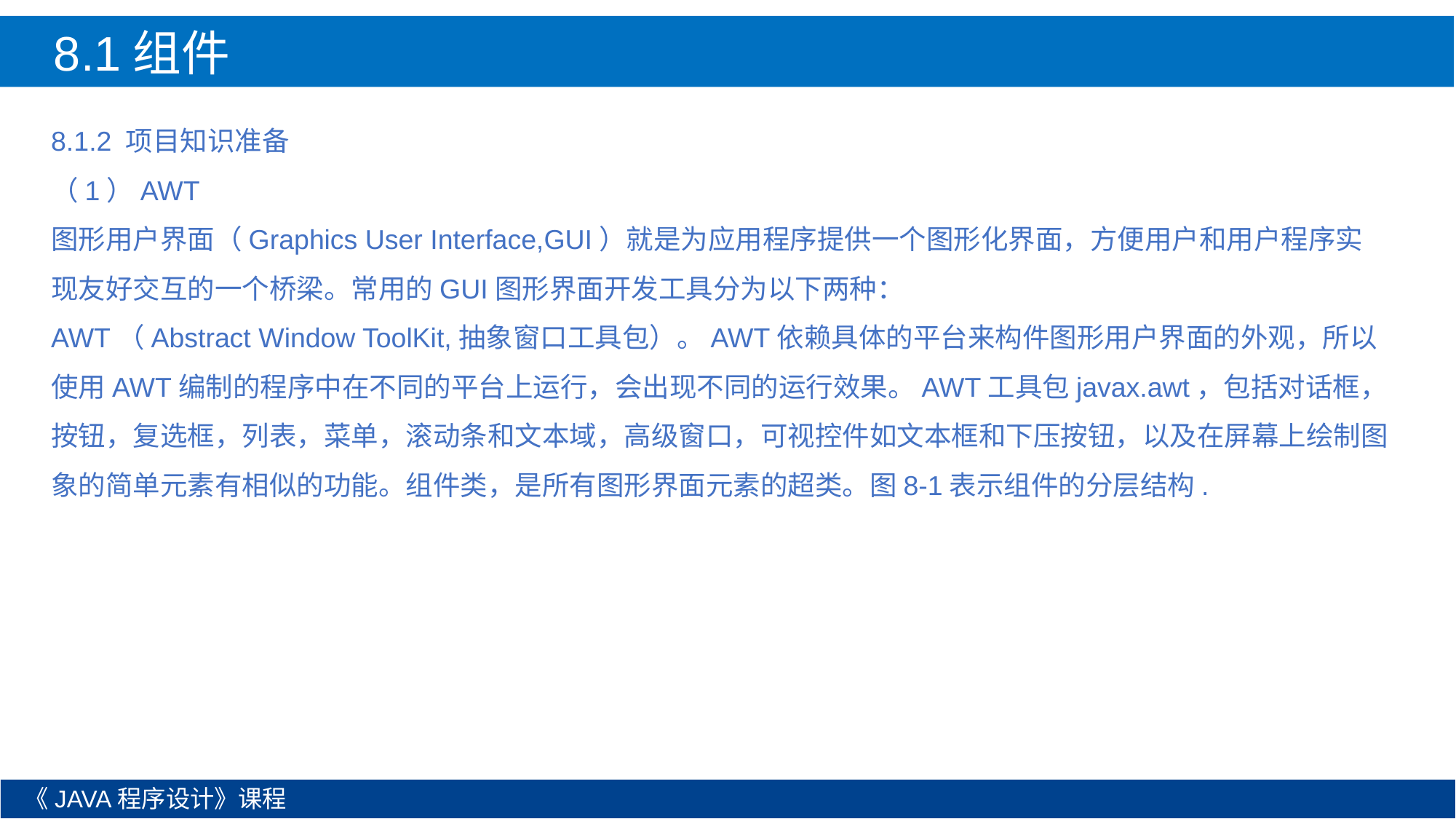

8.1组件
8.1.2 项目知识准备
（1）AWT
图形用户界面（Graphics User Interface,GUI）就是为应用程序提供一个图形化界面，方便用户和用户程序实现友好交互的一个桥梁。常用的GUI图形界面开发工具分为以下两种：
AWT（Abstract Window ToolKit,抽象窗口工具包）。AWT依赖具体的平台来构件图形用户界面的外观，所以使用AWT编制的程序中在不同的平台上运行，会出现不同的运行效果。AWT工具包javax.awt，包括对话框，按钮，复选框，列表，菜单，滚动条和文本域，高级窗口，可视控件如文本框和下压按钮，以及在屏幕上绘制图象的简单元素有相似的功能。组件类，是所有图形界面元素的超类。图8-1表示组件的分层结构.

《JAVA程序设计》课程